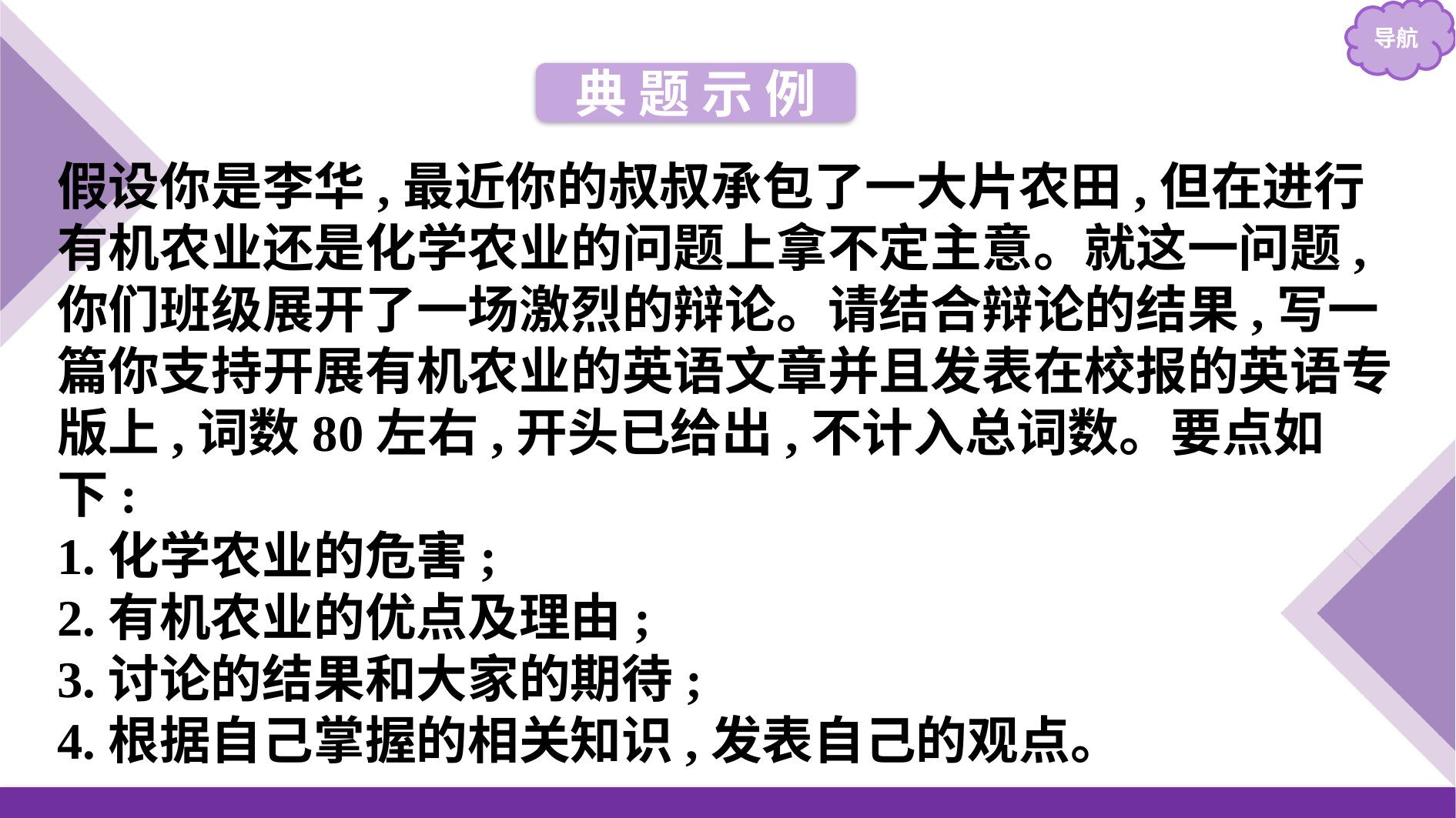

典 题 示 例
假设你是李华,最近你的叔叔承包了一大片农田,但在进行有机农业还是化学农业的问题上拿不定主意。就这一问题,你们班级展开了一场激烈的辩论。请结合辩论的结果,写一篇你支持开展有机农业的英语文章并且发表在校报的英语专版上,词数80左右,开头已给出,不计入总词数。要点如下:
1.化学农业的危害;
2.有机农业的优点及理由;
3.讨论的结果和大家的期待;
4.根据自己掌握的相关知识,发表自己的观点。